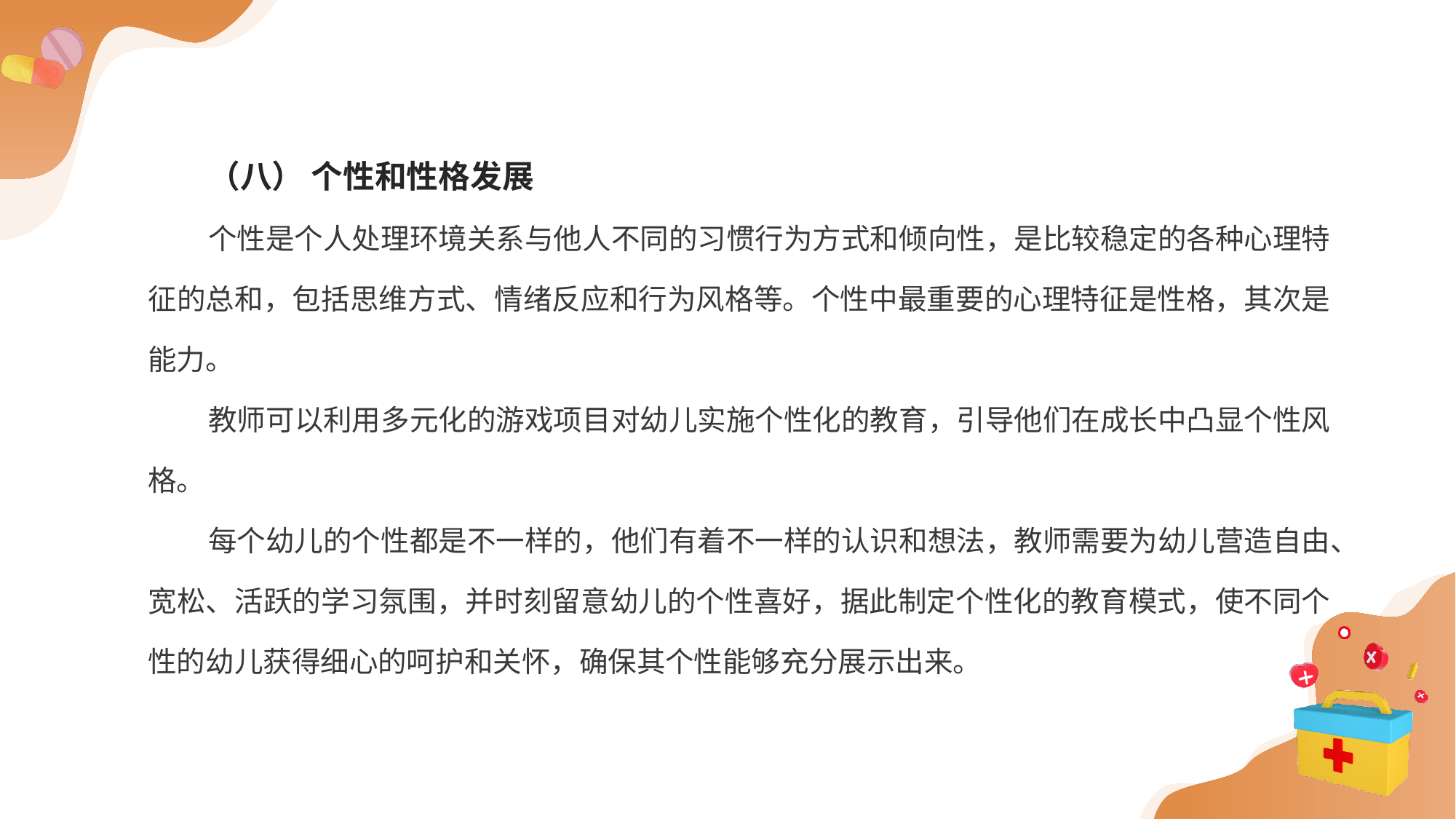

（八） 个性和性格发展
个性是个人处理环境关系与他人不同的习惯行为方式和倾向性，是比较稳定的各种心理特征的总和，包括思维方式、情绪反应和行为风格等。个性中最重要的心理特征是性格，其次是能力。
教师可以利用多元化的游戏项目对幼儿实施个性化的教育，引导他们在成长中凸显个性风格。
每个幼儿的个性都是不一样的，他们有着不一样的认识和想法，教师需要为幼儿营造自由、宽松、活跃的学习氛围，并时刻留意幼儿的个性喜好，据此制定个性化的教育模式，使不同个性的幼儿获得细心的呵护和关怀，确保其个性能够充分展示出来。